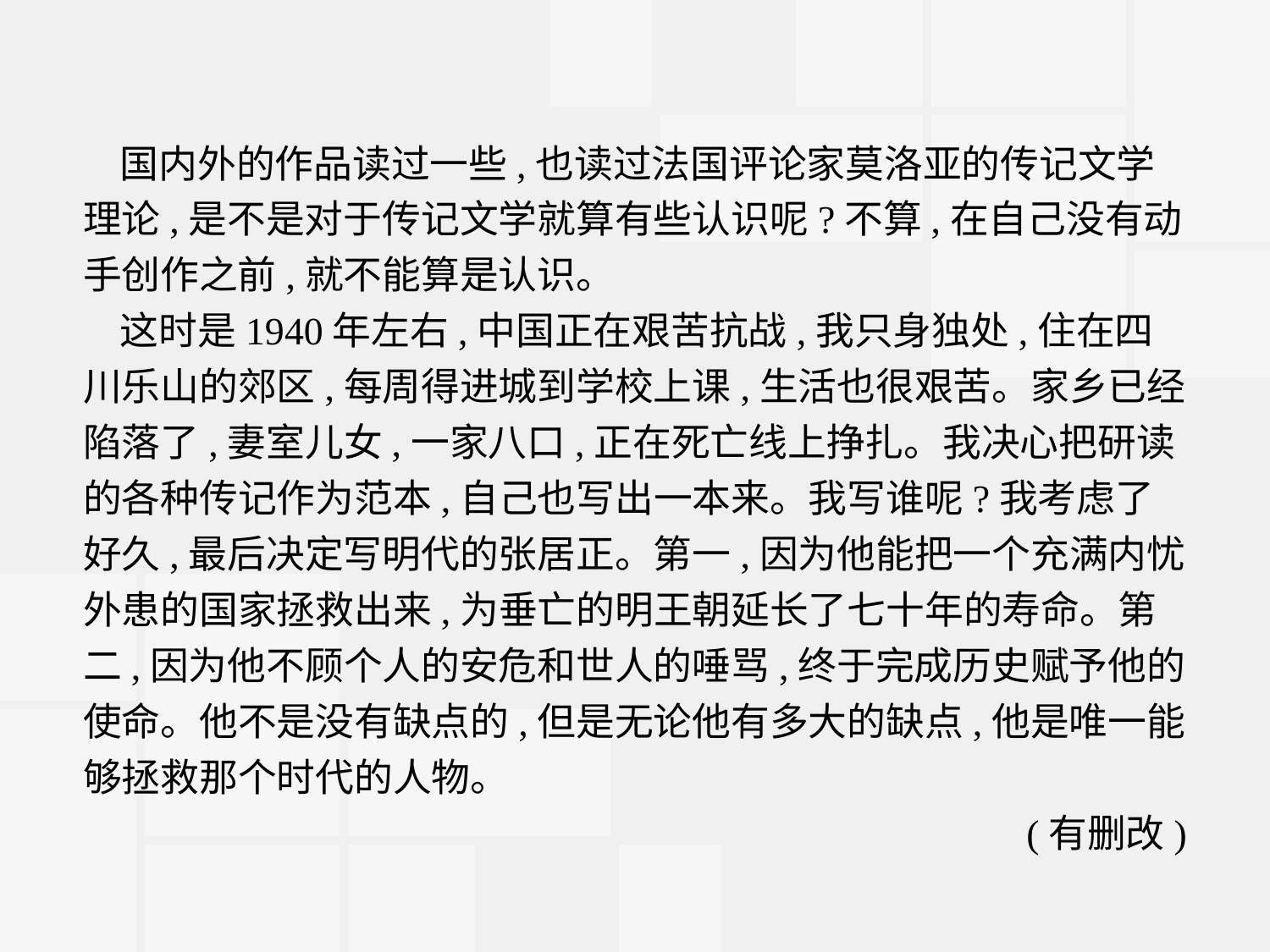

国内外的作品读过一些,也读过法国评论家莫洛亚的传记文学理论,是不是对于传记文学就算有些认识呢?不算,在自己没有动手创作之前,就不能算是认识。
这时是1940年左右,中国正在艰苦抗战,我只身独处,住在四川乐山的郊区,每周得进城到学校上课,生活也很艰苦。家乡已经陷落了,妻室儿女,一家八口,正在死亡线上挣扎。我决心把研读的各种传记作为范本,自己也写出一本来。我写谁呢?我考虑了好久,最后决定写明代的张居正。第一,因为他能把一个充满内忧外患的国家拯救出来,为垂亡的明王朝延长了七十年的寿命。第二,因为他不顾个人的安危和世人的唾骂,终于完成历史赋予他的使命。他不是没有缺点的,但是无论他有多大的缺点,他是唯一能够拯救那个时代的人物。
(有删改)